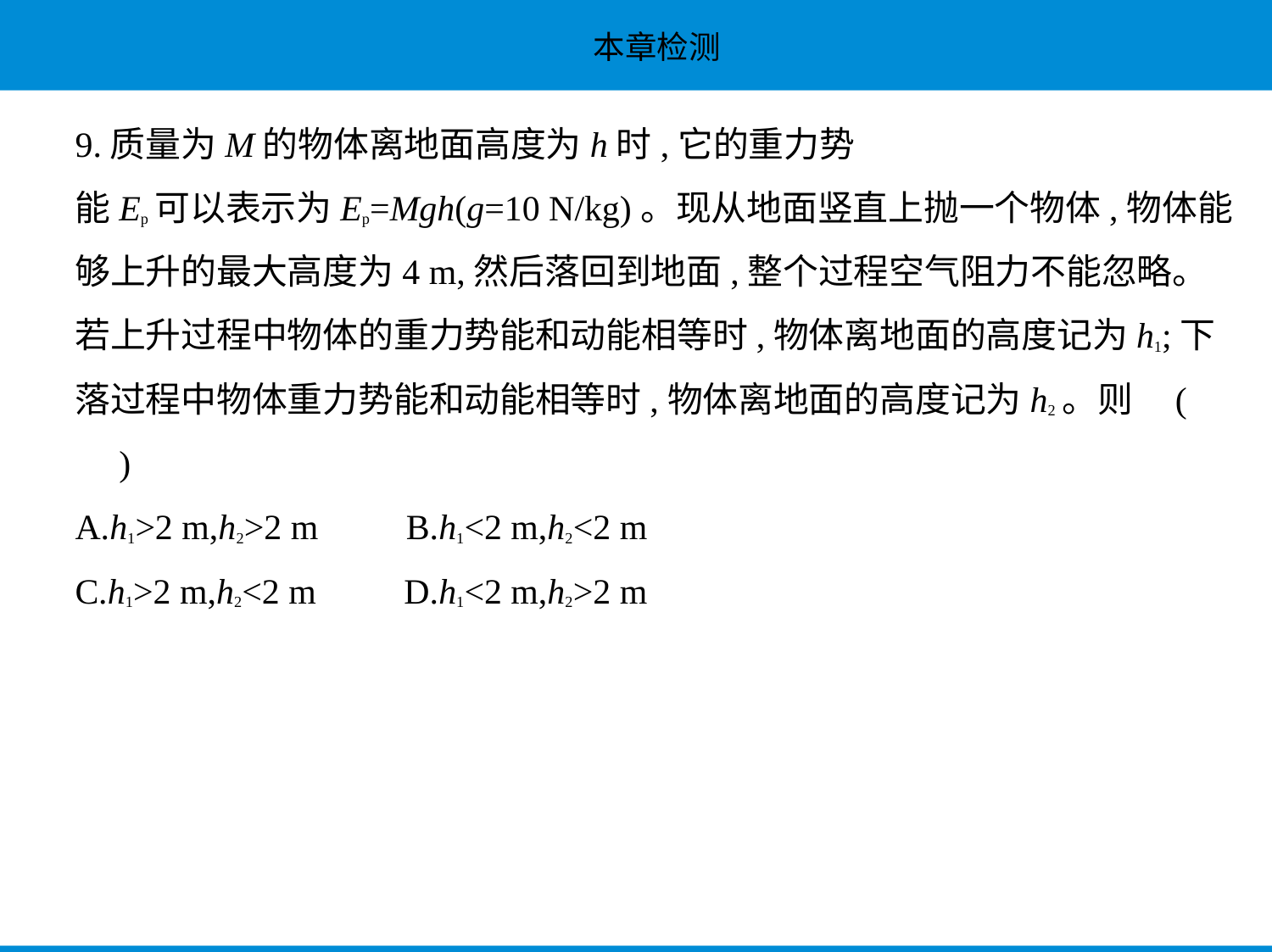

9.质量为M的物体离地面高度为h时,它的重力势
能Ep可以表示为Ep=Mgh(g=10 N/kg)。现从地面竖直上抛一个物体,物体能
够上升的最大高度为4 m,然后落回到地面,整个过程空气阻力不能忽略。
若上升过程中物体的重力势能和动能相等时,物体离地面的高度记为h1;下
落过程中物体重力势能和动能相等时,物体离地面的高度记为h2。则 (
　)
A.h1>2 m,h2>2 m　　B.h1<2 m,h2<2 m
C.h1>2 m,h2<2 m　　D.h1<2 m,h2>2 m